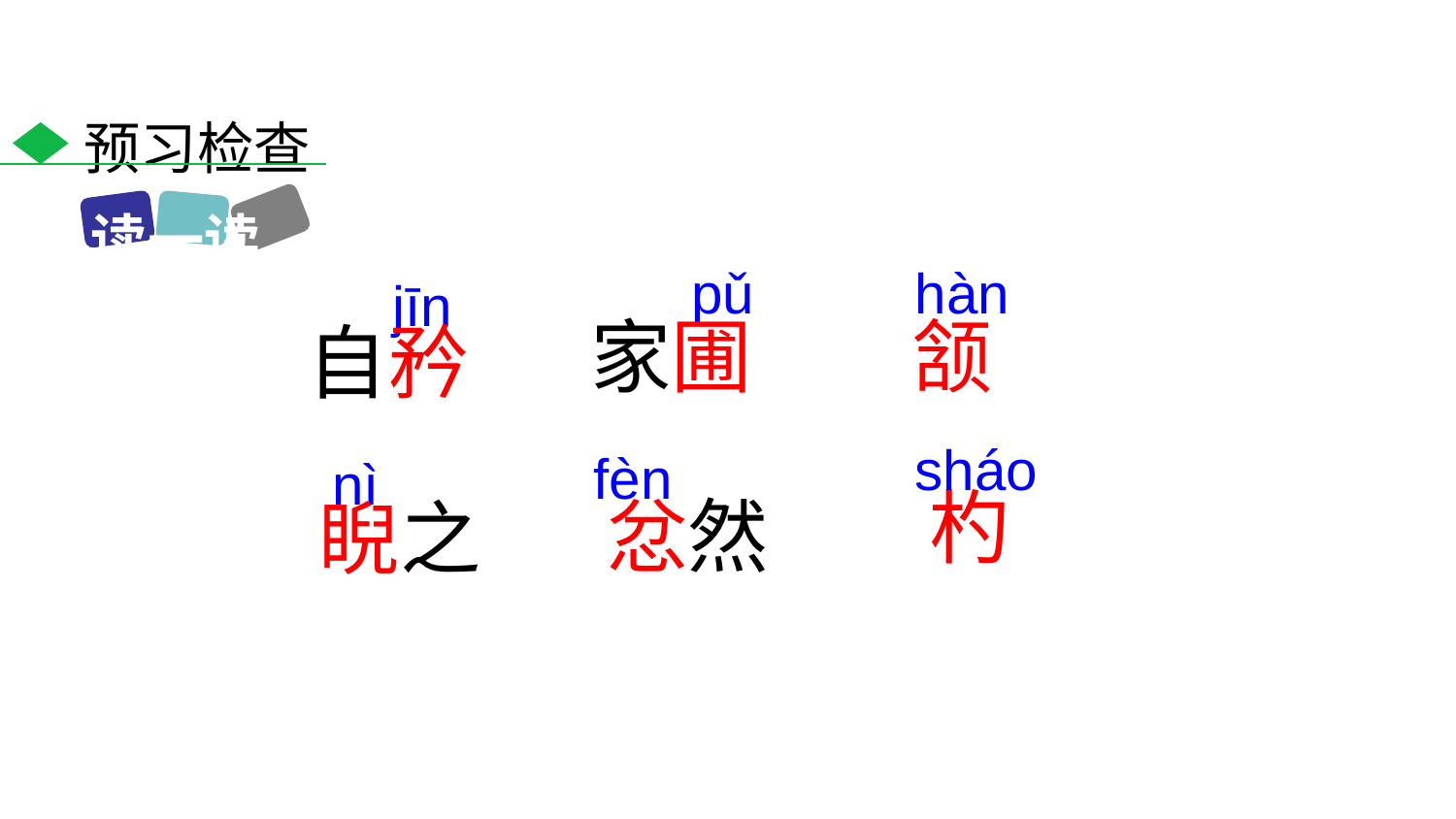

预习检查

读一读

pǔ
hàn
jīn
家圃
颔
自矜
sháo
fèn
nì
杓
忿然
睨之